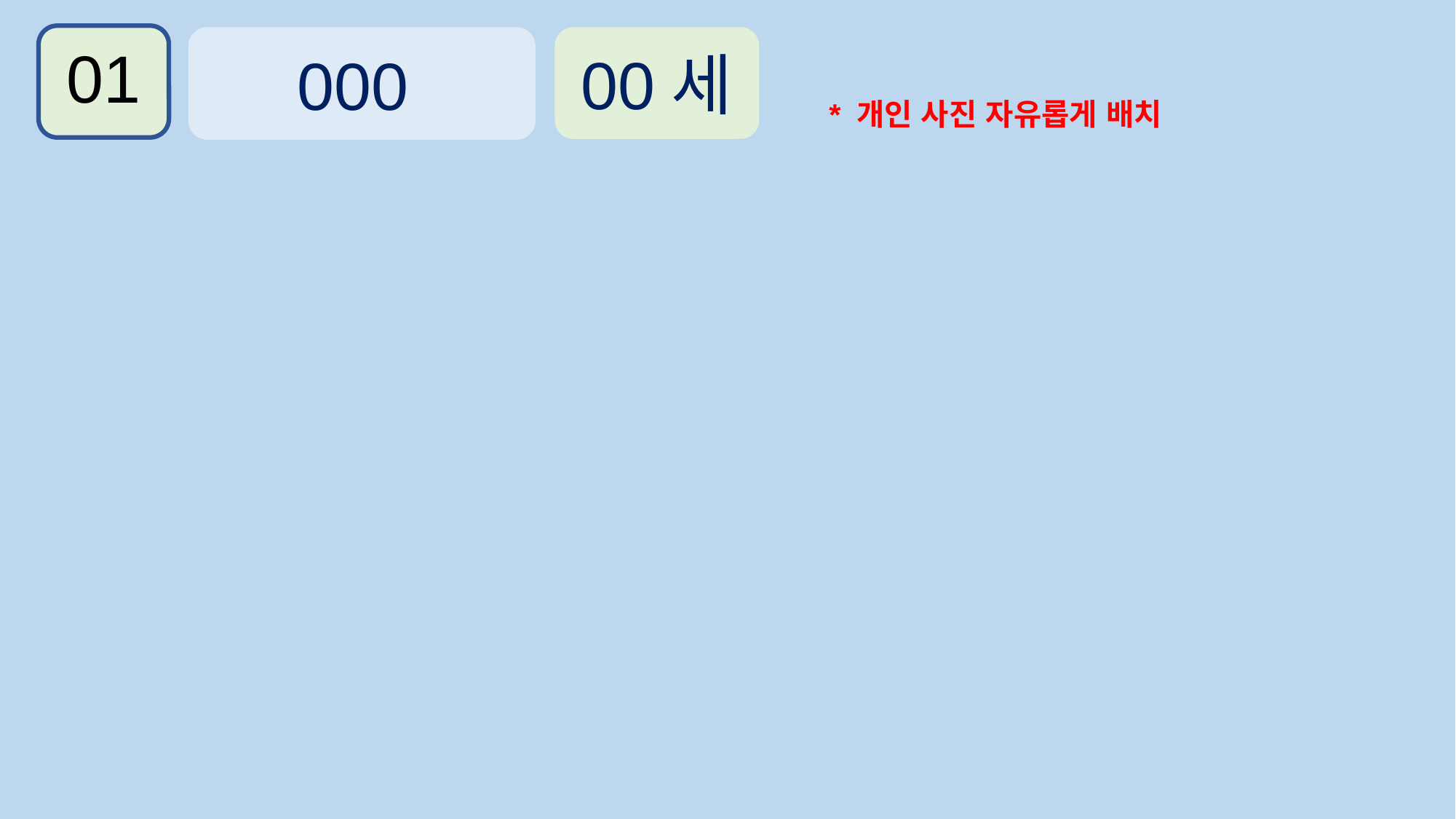

01
000
00세
* 개인 사진 자유롭게 배치